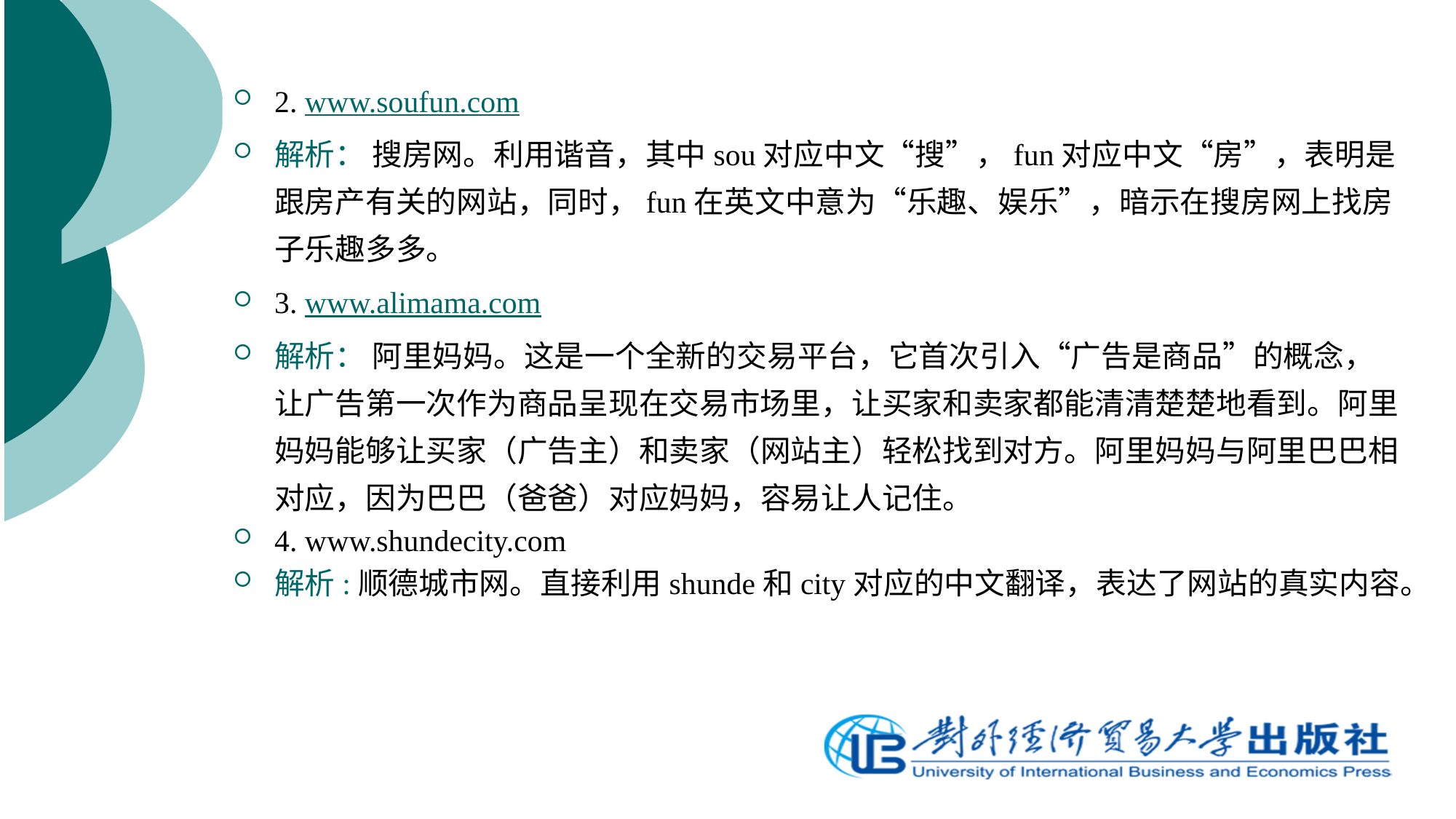

2. www.soufun.com
解析： 搜房网。利用谐音，其中sou对应中文“搜”，fun对应中文“房”，表明是跟房产有关的网站，同时，fun在英文中意为“乐趣、娱乐”，暗示在搜房网上找房子乐趣多多。
3. www.alimama.com
解析： 阿里妈妈。这是一个全新的交易平台，它首次引入“广告是商品”的概念，让广告第一次作为商品呈现在交易市场里，让买家和卖家都能清清楚楚地看到。阿里妈妈能够让买家（广告主）和卖家（网站主）轻松找到对方。阿里妈妈与阿里巴巴相对应，因为巴巴（爸爸）对应妈妈，容易让人记住。
4. www.shundecity.com
解析:顺德城市网。直接利用shunde和city对应的中文翻译，表达了网站的真实内容。